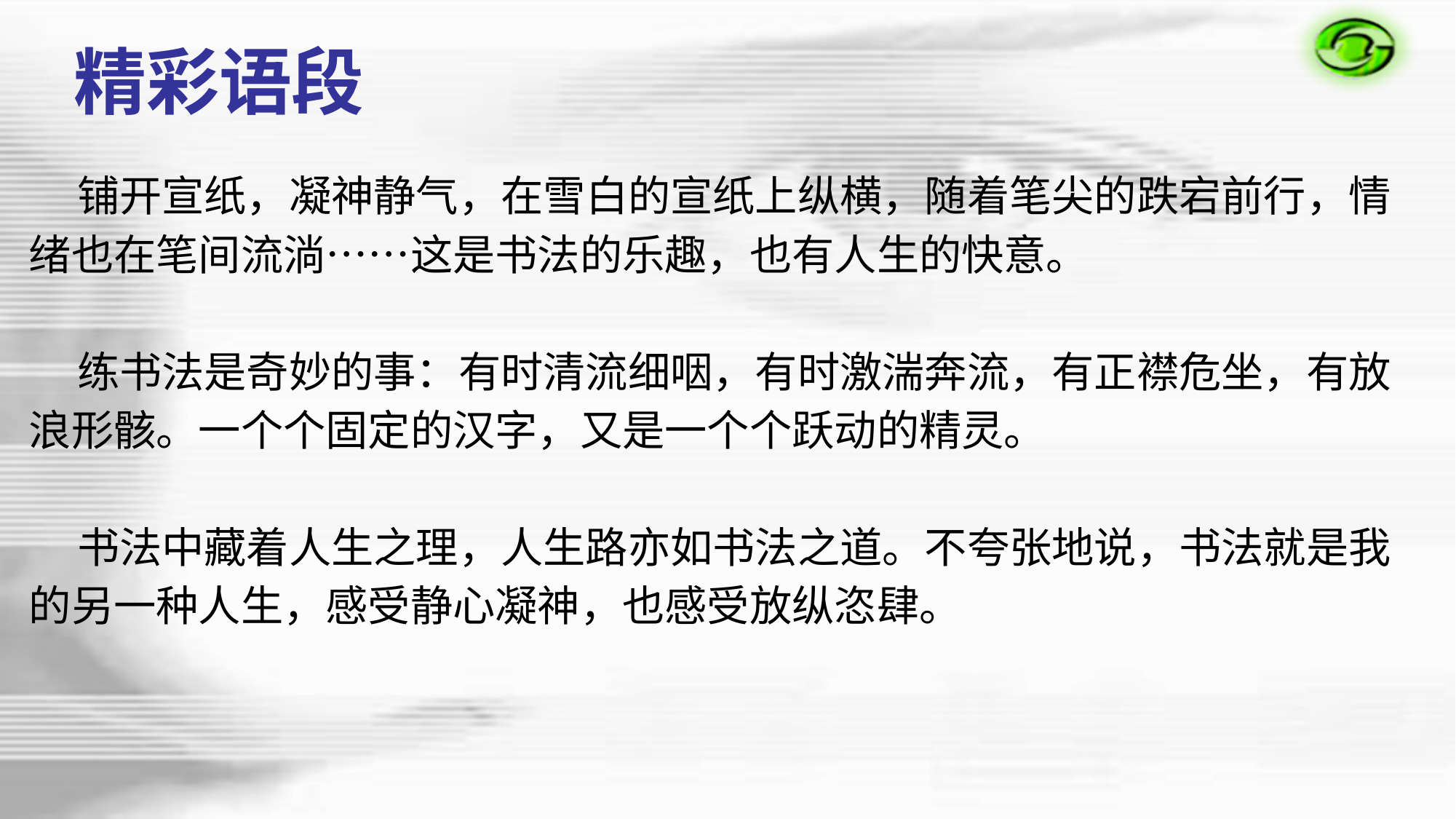

精彩语段
    铺开宣纸，凝神静气，在雪白的宣纸上纵横，随着笔尖的跌宕前行，情绪也在笔间流淌……这是书法的乐趣，也有人生的快意。

    练书法是奇妙的事：有时清流细咽，有时激湍奔流，有正襟危坐，有放浪形骸。一个个固定的汉字，又是一个个跃动的精灵。

    书法中藏着人生之理，人生路亦如书法之道。不夸张地说，书法就是我的另一种人生，感受静心凝神，也感受放纵恣肆。